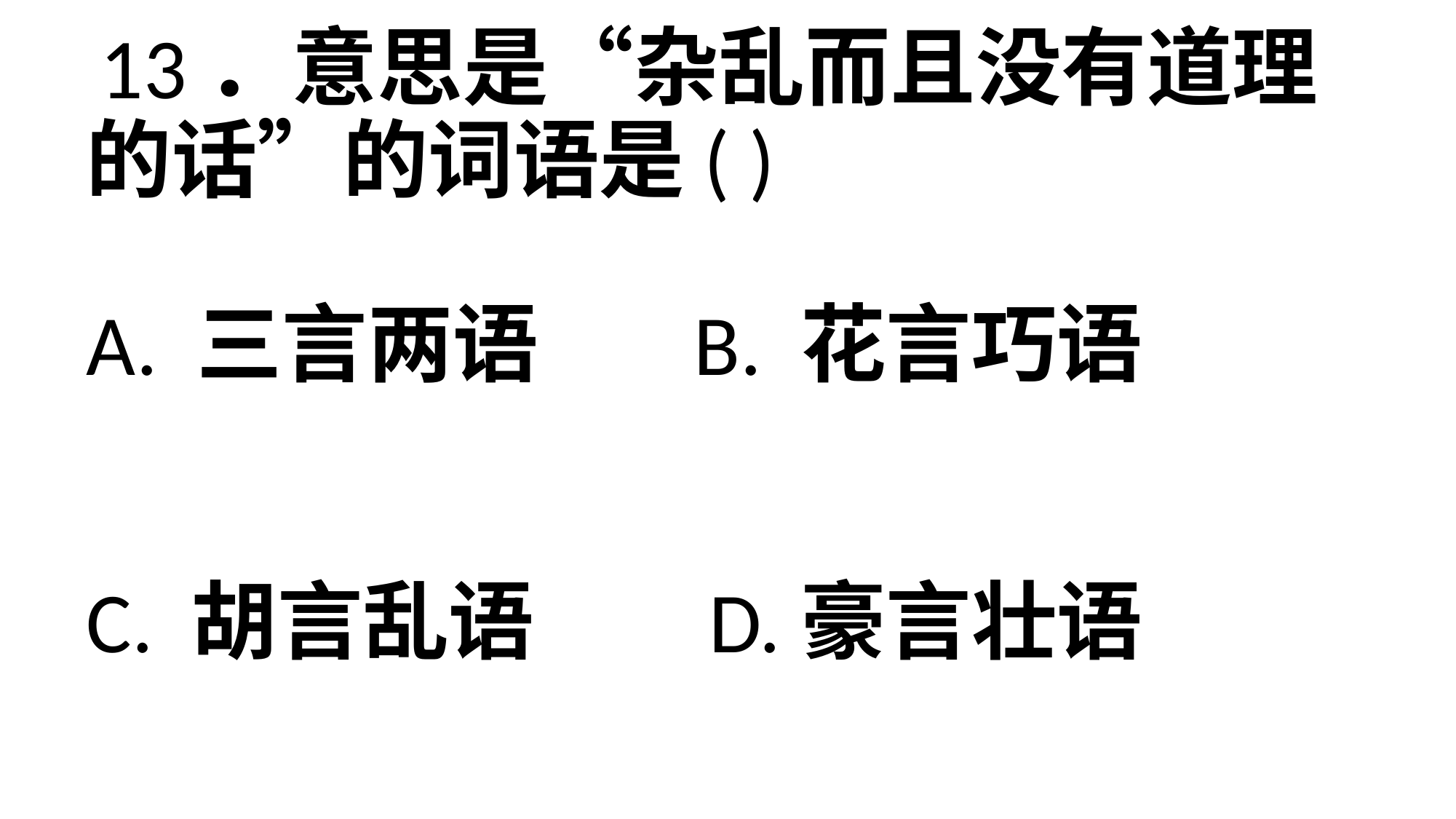

# 13．意思是“杂乱而且没有道理的话”的词语是( ) A. 三言两语       B. 花言巧语 C. 胡言乱语        D.豪言壮语